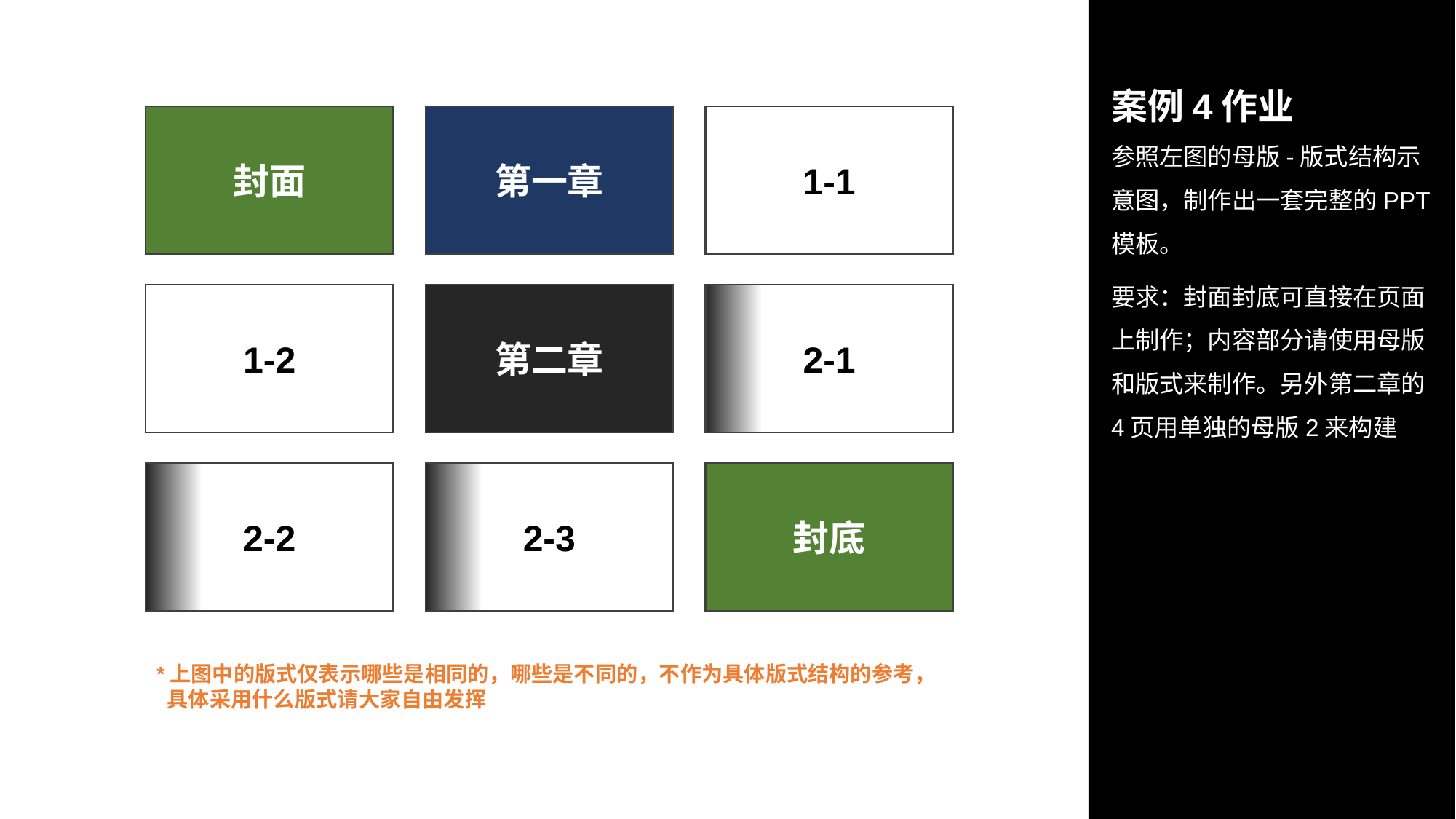

案例4作业
参照左图的母版-版式结构示意图，制作出一套完整的PPT模板。
要求：封面封底可直接在页面上制作；内容部分请使用母版和版式来制作。另外第二章的4页用单独的母版2来构建
封面
第一章
1-1
1-2
第二章
2-1
2-2
2-3
封底
*上图中的版式仅表示哪些是相同的，哪些是不同的，不作为具体版式结构的参考，具体采用什么版式请大家自由发挥